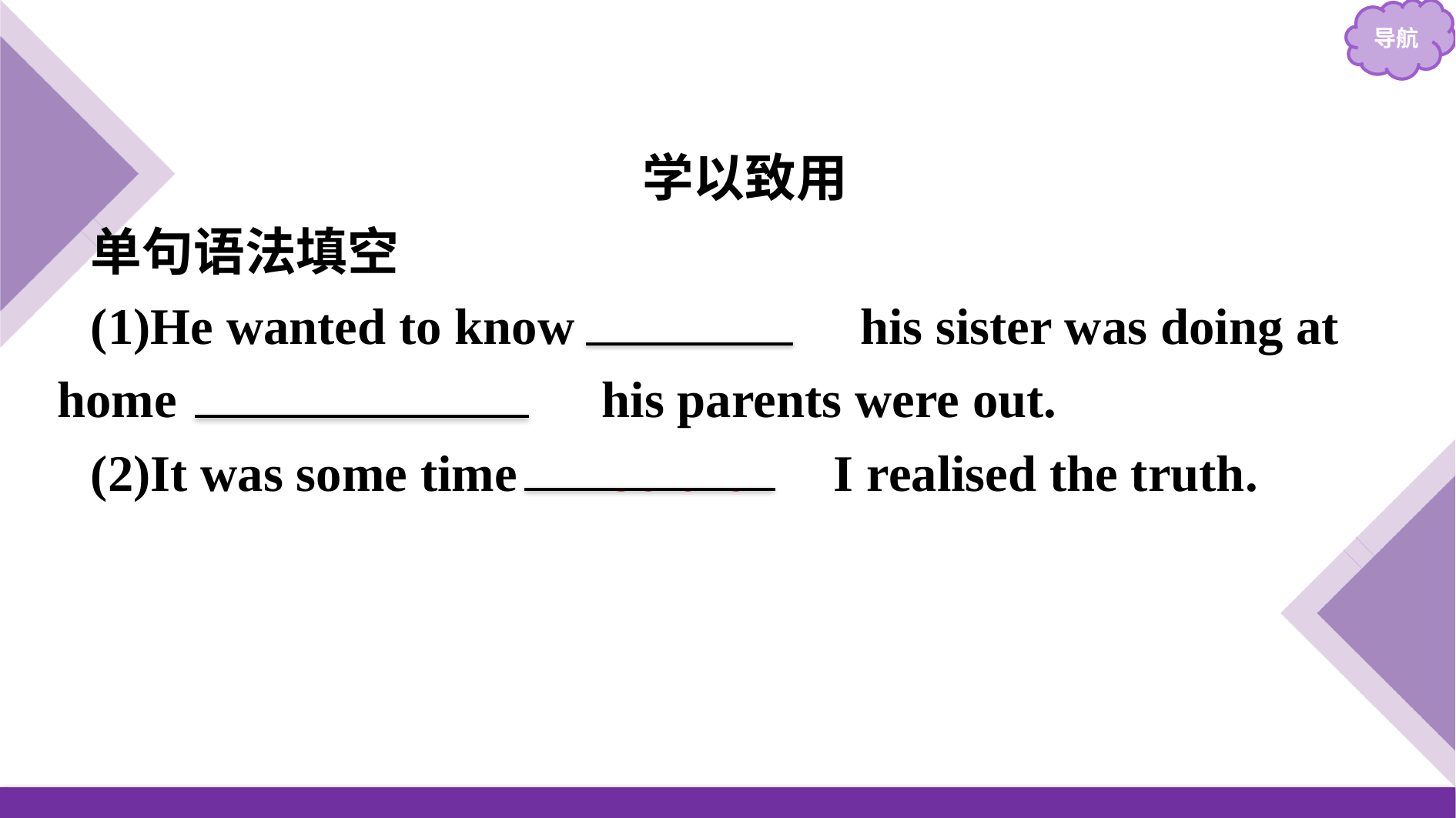

学以致用
单句语法填空
(1)He wanted to know 　what　 his sister was doing at home 　when/while　 his parents were out.
(2)It was some time 　before　 I realised the truth.